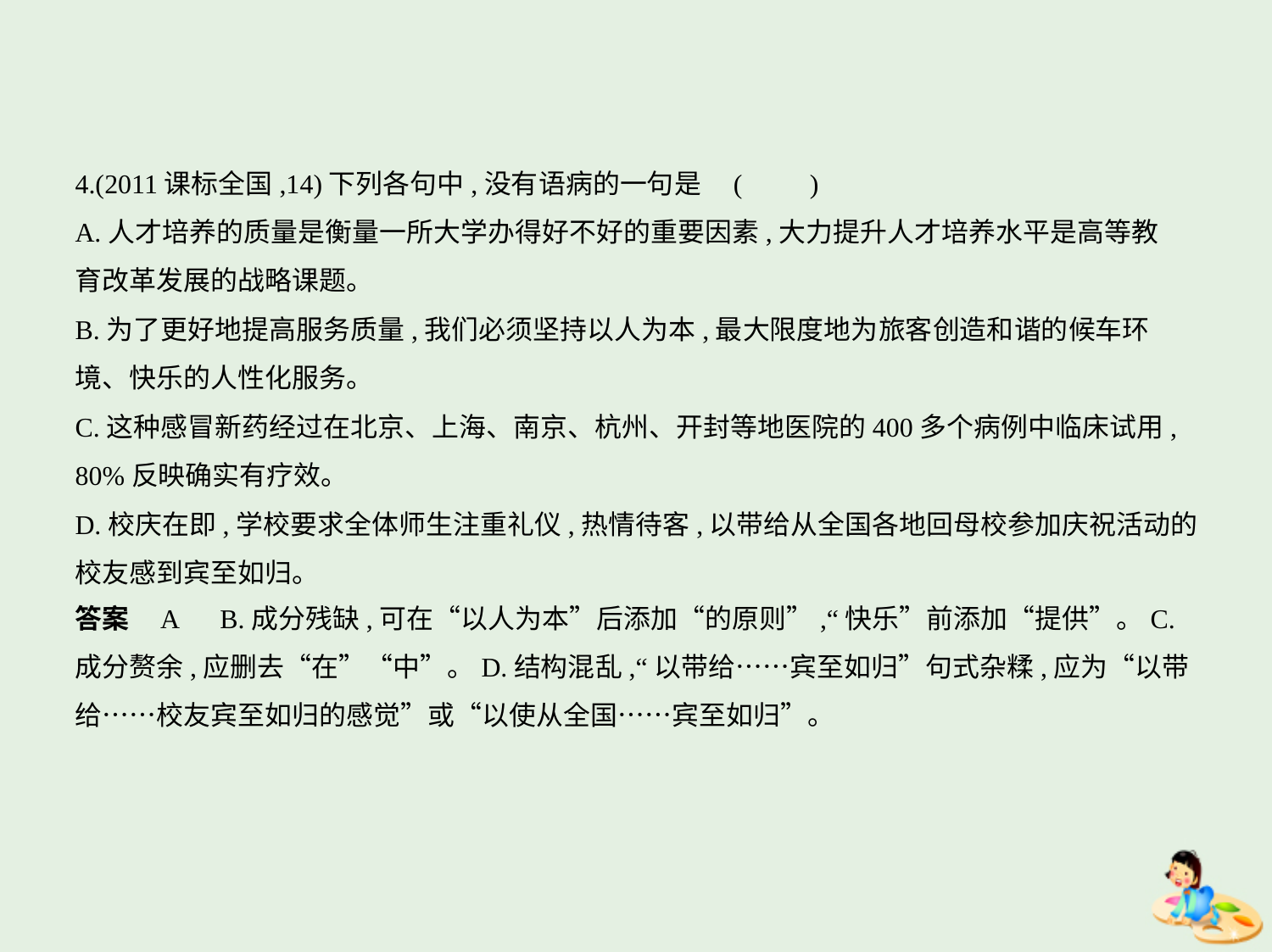

4.(2011课标全国,14)下列各句中,没有语病的一句是 (　　)
A.人才培养的质量是衡量一所大学办得好不好的重要因素,大力提升人才培养水平是高等教
育改革发展的战略课题。
B.为了更好地提高服务质量,我们必须坚持以人为本,最大限度地为旅客创造和谐的候车环
境、快乐的人性化服务。
C.这种感冒新药经过在北京、上海、南京、杭州、开封等地医院的400多个病例中临床试用,
80%反映确实有疗效。
D.校庆在即,学校要求全体师生注重礼仪,热情待客,以带给从全国各地回母校参加庆祝活动的
校友感到宾至如归。
答案    A　B.成分残缺,可在“以人为本”后添加“的原则”,“快乐”前添加“提供”。C.
成分赘余,应删去“在”“中”。D.结构混乱,“以带给……宾至如归”句式杂糅,应为“以带
给……校友宾至如归的感觉”或“以使从全国……宾至如归”。